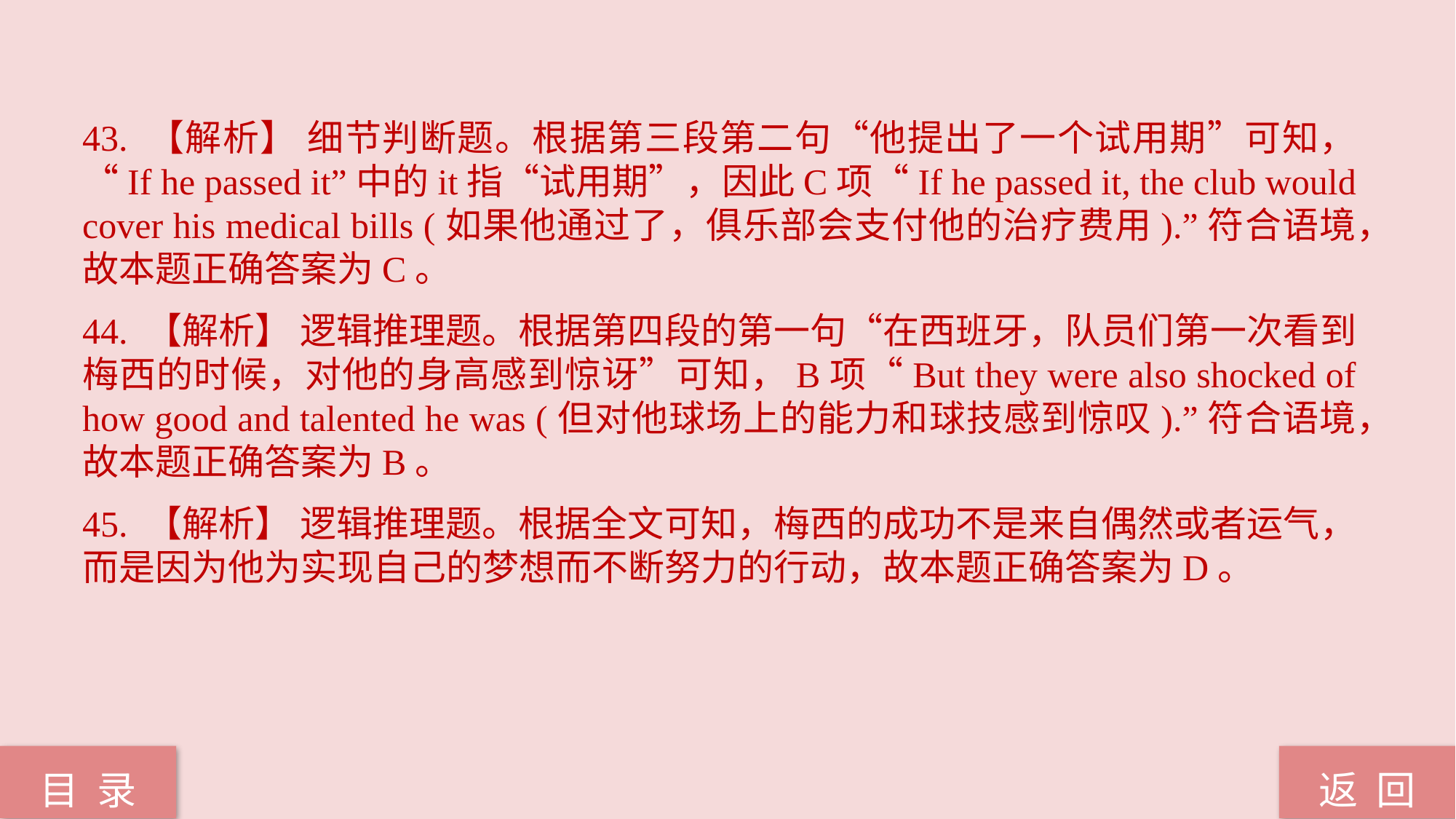

43. 【解析】 细节判断题。根据第三段第二句“他提出了一个试用期”可知，“If he passed it”中的it指“试用期”，因此C项“If he passed it, the club would cover his medical bills (如果他通过了，俱乐部会支付他的治疗费用).”符合语境，故本题正确答案为C。
44. 【解析】 逻辑推理题。根据第四段的第一句“在西班牙，队员们第一次看到梅西的时候，对他的身高感到惊讶”可知，B项“But they were also shocked of how good and talented he was (但对他球场上的能力和球技感到惊叹).”符合语境，故本题正确答案为B。
45. 【解析】 逻辑推理题。根据全文可知，梅西的成功不是来自偶然或者运气，而是因为他为实现自己的梦想而不断努力的行动，故本题正确答案为D。
返  回